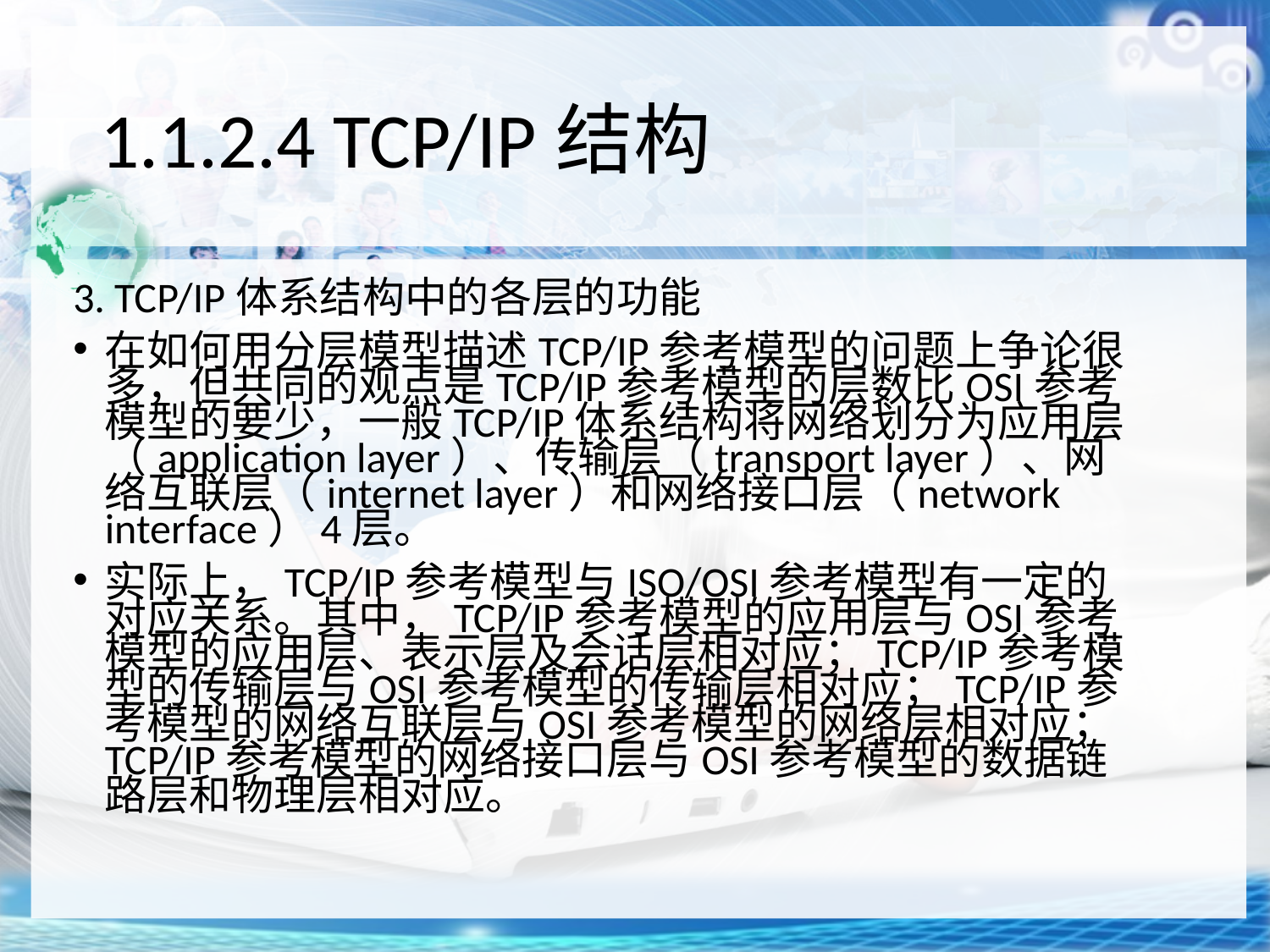

# 1.1.2.4 TCP/IP结构
3. TCP/IP体系结构中的各层的功能
在如何用分层模型描述TCP/IP参考模型的问题上争论很多，但共同的观点是TCP/IP参考模型的层数比OSI参考模型的要少，一般TCP/IP体系结构将网络划分为应用层（application layer）、传输层（transport layer）、网络互联层（internet layer）和网络接口层（network interface）4层。
实际上，TCP/IP参考模型与ISO/OSI参考模型有一定的对应关系。其中，TCP/IP参考模型的应用层与OSI参考模型的应用层、表示层及会话层相对应；TCP/IP参考模型的传输层与OSI参考模型的传输层相对应；TCP/IP参考模型的网络互联层与OSI参考模型的网络层相对应；TCP/IP参考模型的网络接口层与OSI参考模型的数据链路层和物理层相对应。